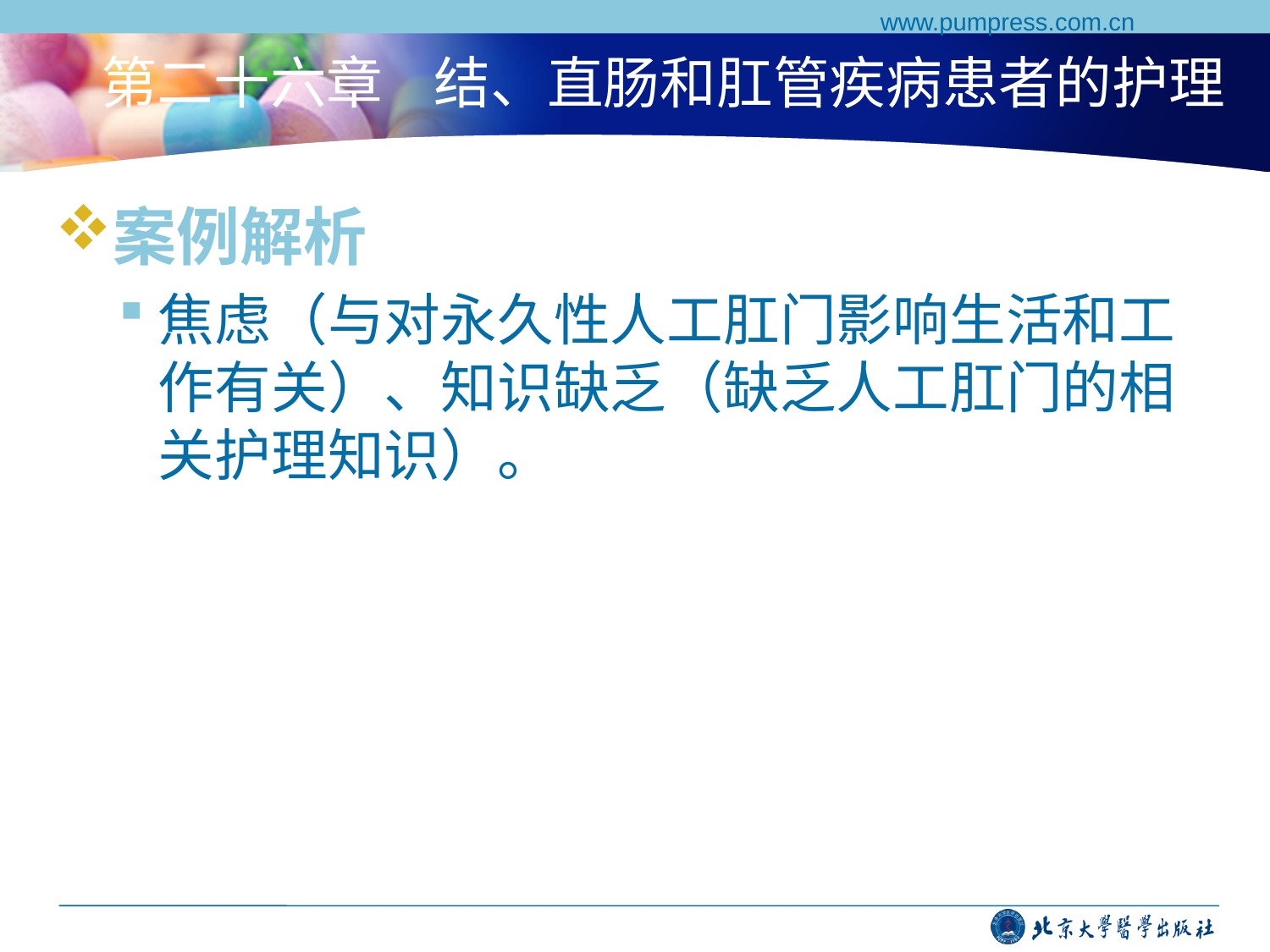

www.pumpress.com.cn
# 第二十六章    结、直肠和肛管疾病患者的护理
案例解析
焦虑（与对永久性人工肛门影响生活和工作有关）、知识缺乏（缺乏人工肛门的相关护理知识）。